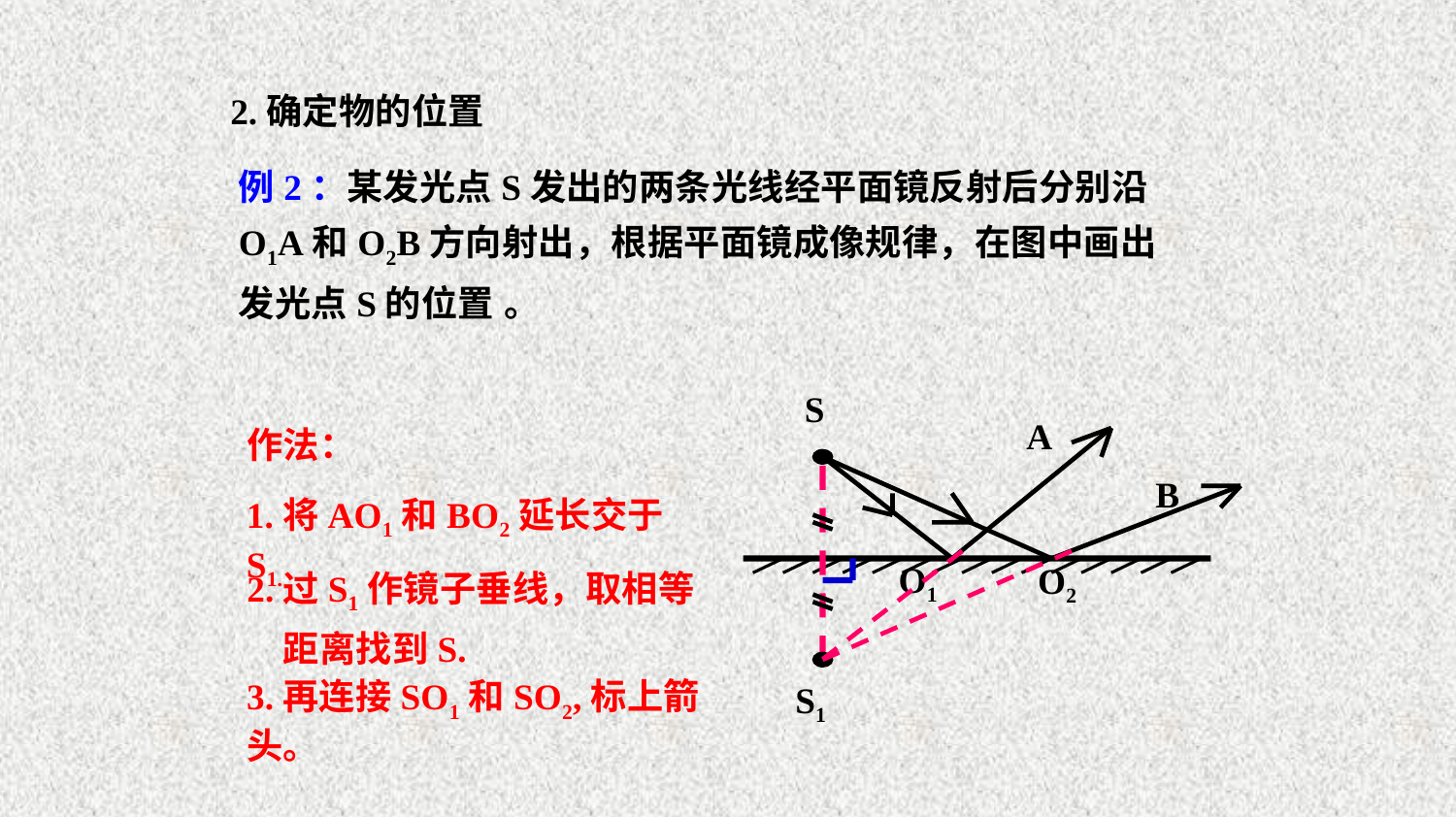

2.确定物的位置
例2：某发光点S发出的两条光线经平面镜反射后分别沿O1A和O2B方向射出，根据平面镜成像规律，在图中画出发光点S的位置 。
S

A
作法：

B
1.将AO1和BO2延长交于S1.

2.过S1作镜子垂线，取相等
　距离找到S.
O1

S1
O2

3.再连接SO1和SO2,标上箭头。